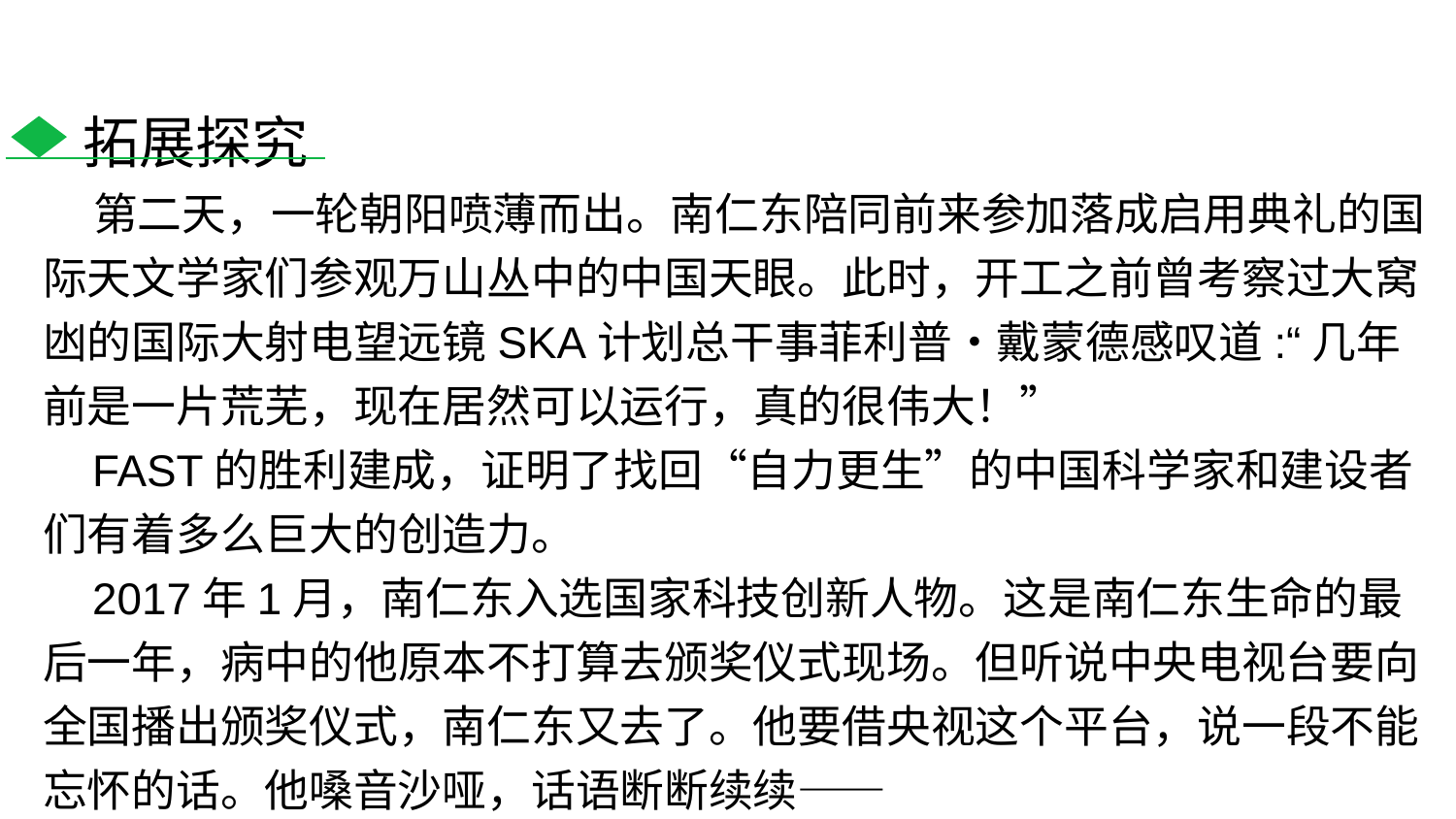

拓展探究

    第二天，一轮朝阳喷薄而出。南仁东陪同前来参加落成启用典礼的国际天文学家们参观万山丛中的中国天眼。此时，开工之前曾考察过大窝凼的国际大射电望远镜SKA计划总干事菲利普•戴蒙德感叹道:“几年前是一片荒芜，现在居然可以运行，真的很伟大！”
    FAST的胜利建成，证明了找回“自力更生”的中国科学家和建设者们有着多么巨大的创造力。
    2017年1月，南仁东入选国家科技创新人物。这是南仁东生命的最后一年，病中的他原本不打算去颁奖仪式现场。但听说中央电视台要向全国播出颁奖仪式，南仁东又去了。他要借央视这个平台，说一段不能忘怀的话。他嗓音沙哑，话语断断续续——